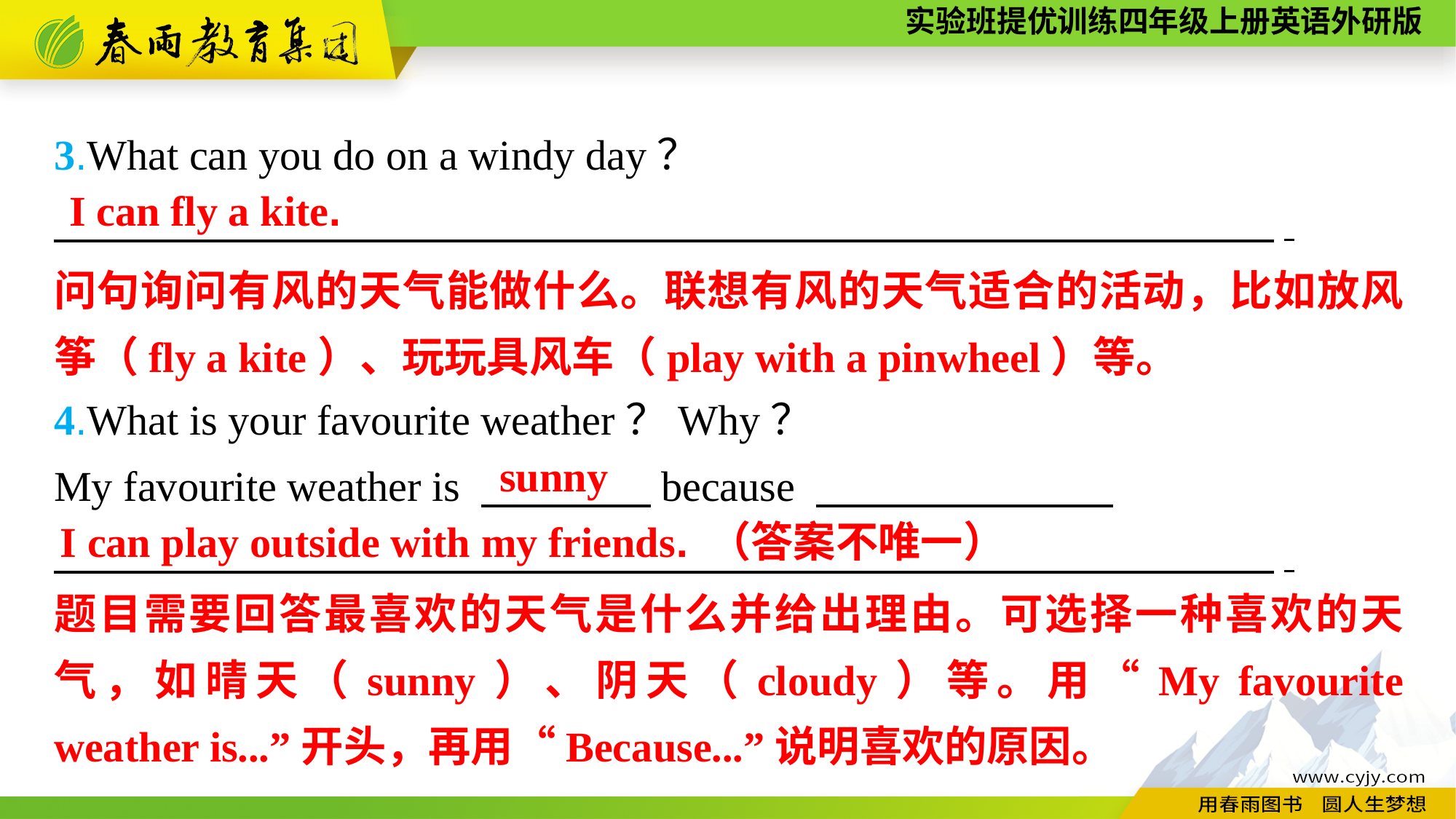

3.What can you do on a windy day？
　　　　　　                                                                                                      .

4.What is your favourite weather？Why？
My favourite weather is 　　　　because
　　　　　　                                                                                                      .
I can fly a kite.
问句询问有风的天气能做什么。联想有风的天气适合的活动，比如放风筝（fly a kite）、玩玩具风车（play with a pinwheel）等。
sunny
I can play outside with my friends. （答案不唯一）
题目需要回答最喜欢的天气是什么并给出理由。可选择一种喜欢的天气，如晴天（sunny）、阴天（cloudy）等。用“My favourite weather is...”开头，再用“Because...”说明喜欢的原因。